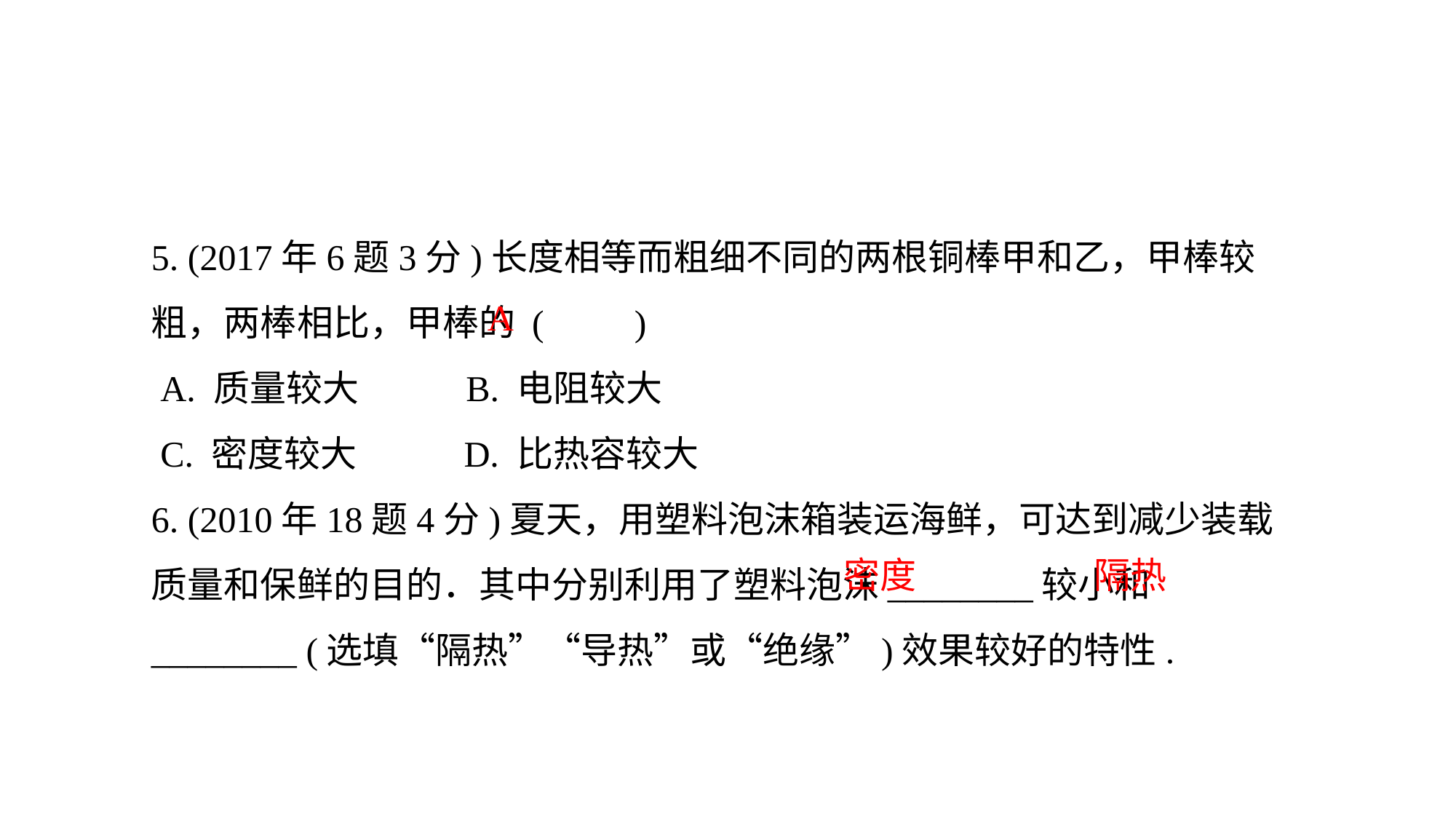

5. (2017年6题3分)长度相等而粗细不同的两根铜棒甲和乙，甲棒较粗，两棒相比，甲棒的 (　　)
 A. 质量较大            B. 电阻较大
 C. 密度较大            D. 比热容较大
6. (2010年18题4分)夏天，用塑料泡沫箱装运海鲜，可达到减少装载质量和保鲜的目的．其中分别利用了塑料泡沫________较小和________ (选填“隔热”“导热”或“绝缘”)效果较好的特性.
A
密度
隔热